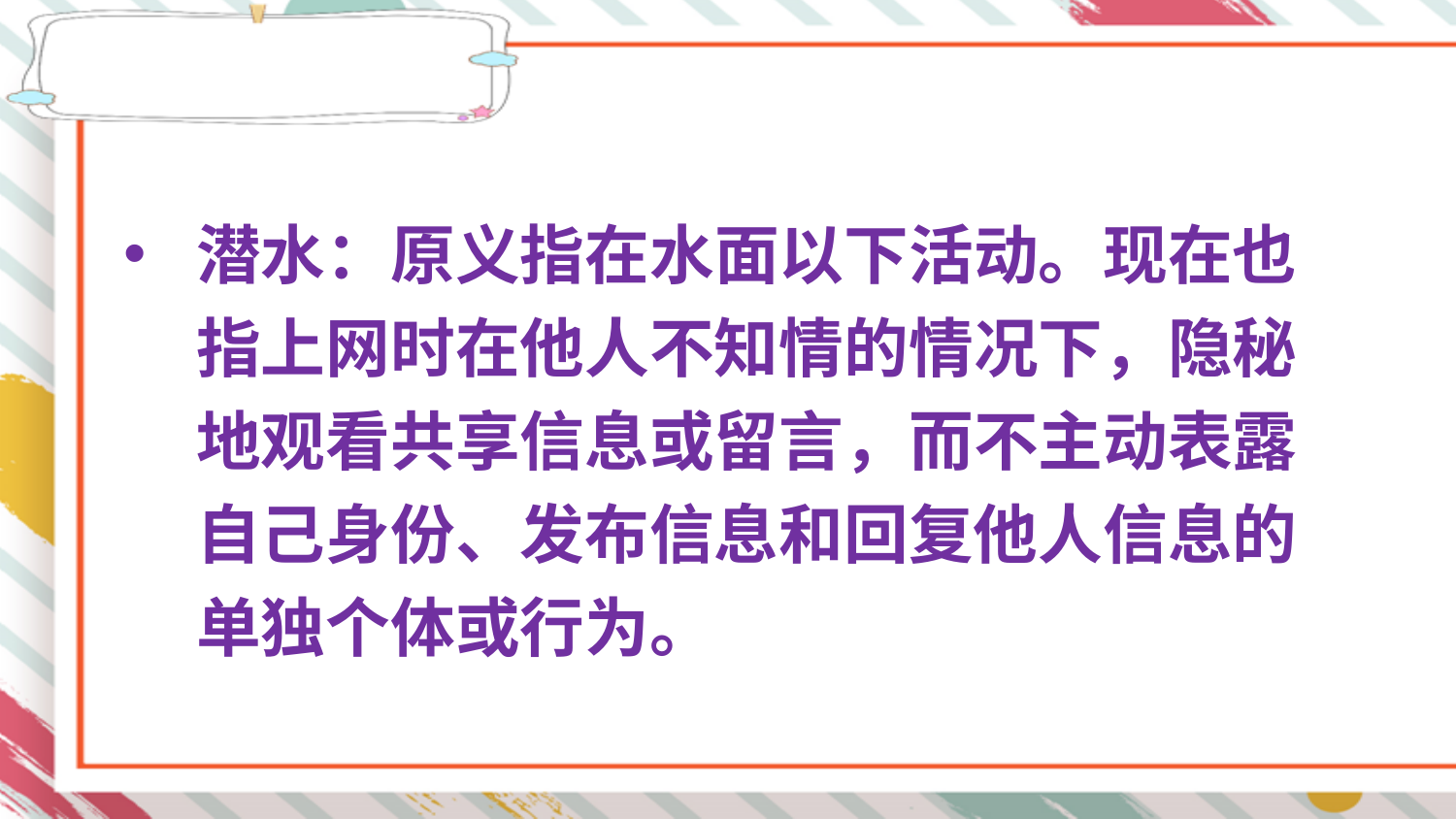

潜水：原义指在水面以下活动。现在也指上网时在他人不知情的情况下，隐秘地观看共享信息或留言，而不主动表露自己身份、发布信息和回复他人信息的单独个体或行为。